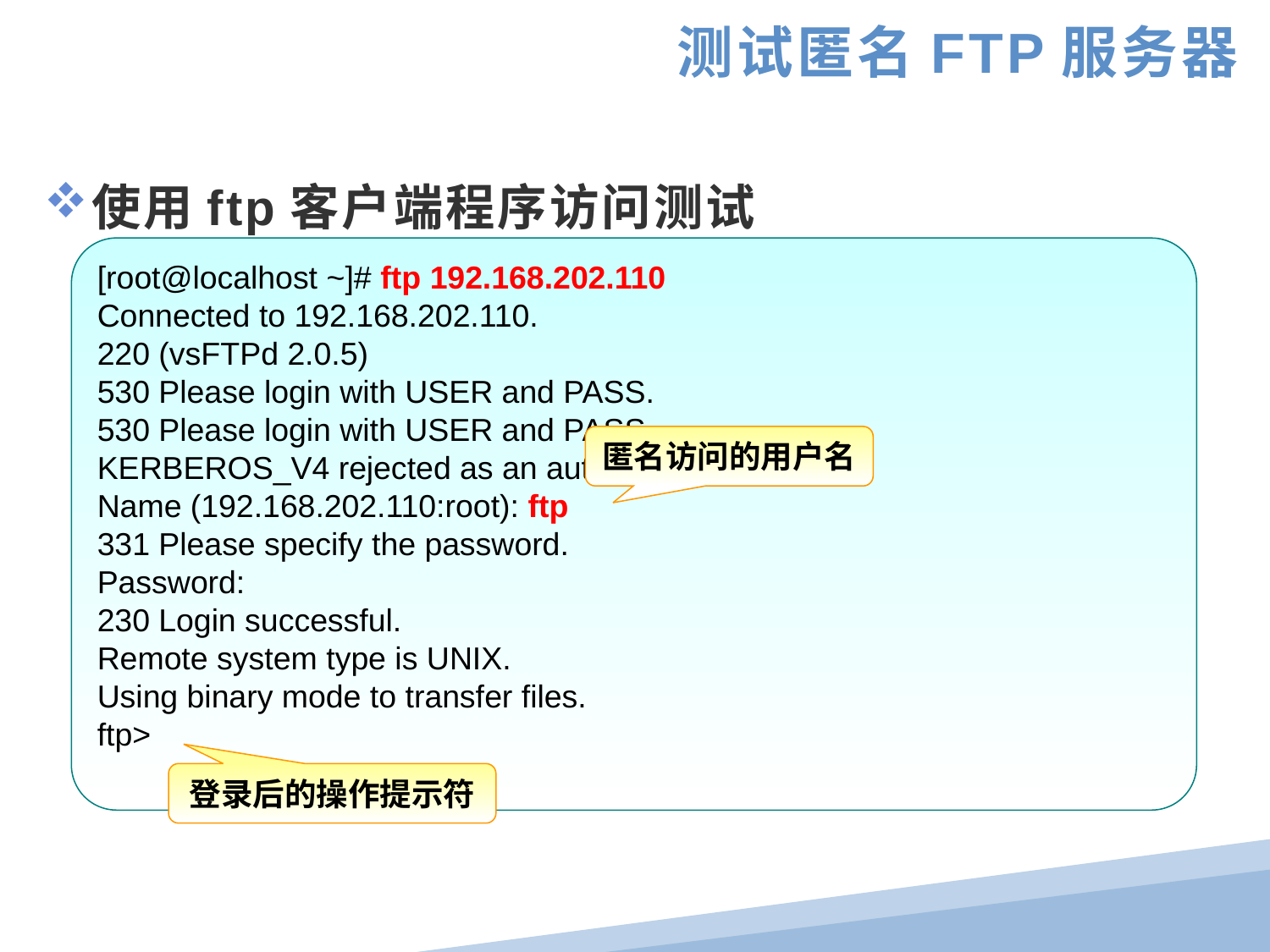

测试匿名FTP服务器
使用ftp客户端程序访问测试

[root@localhost ~]# ftp 192.168.202.110
Connected to 192.168.202.110.
220 (vsFTPd 2.0.5)
530 Please login with USER and PASS.
530 Please login with USER and PASS.
KERBEROS_V4 rejected as an authentication type
Name (192.168.202.110:root): ftp
331 Please specify the password.
Password:
230 Login successful.
Remote system type is UNIX.
Using binary mode to transfer files.
ftp>

匿名访问的用户名
登录后的操作提示符